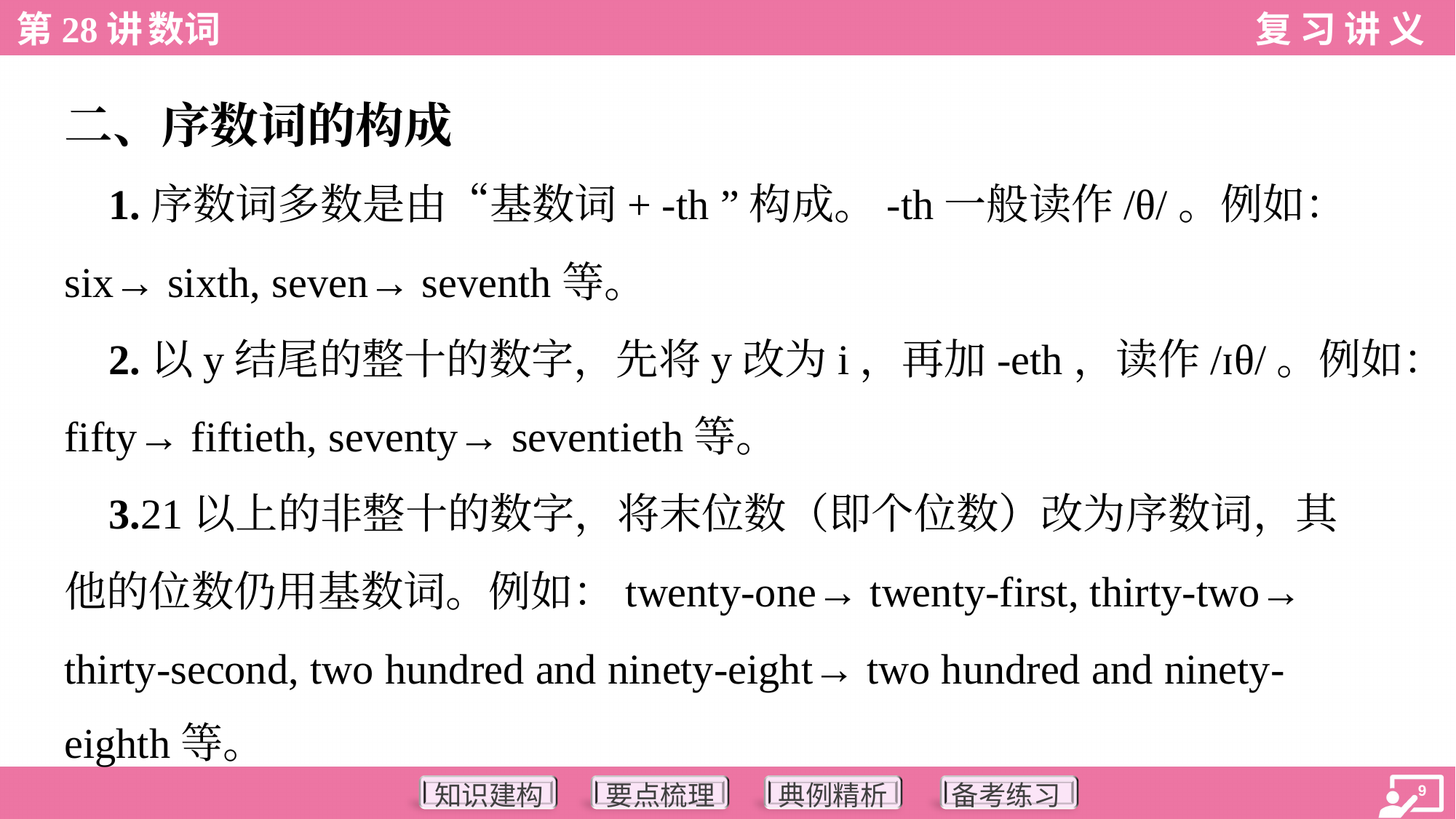

二、序数词的构成
    1.序数词多数是由“基数词+ -th ”构成。-th一般读作/θ/。例如：
six→ sixth, seven→ seventh等。
    2.以y结尾的整十的数字，先将y改为i，再加-eth，读作/ɪθ/。例如：
fifty→ fiftieth, seventy→ seventieth等。
    3.21以上的非整十的数字，将末位数（即个位数）改为序数词，其
他的位数仍用基数词。例如：twenty-one→ twenty-first, thirty-two→
thirty-second, two hundred and ninety-eight→ two hundred and ninety-
eighth等。